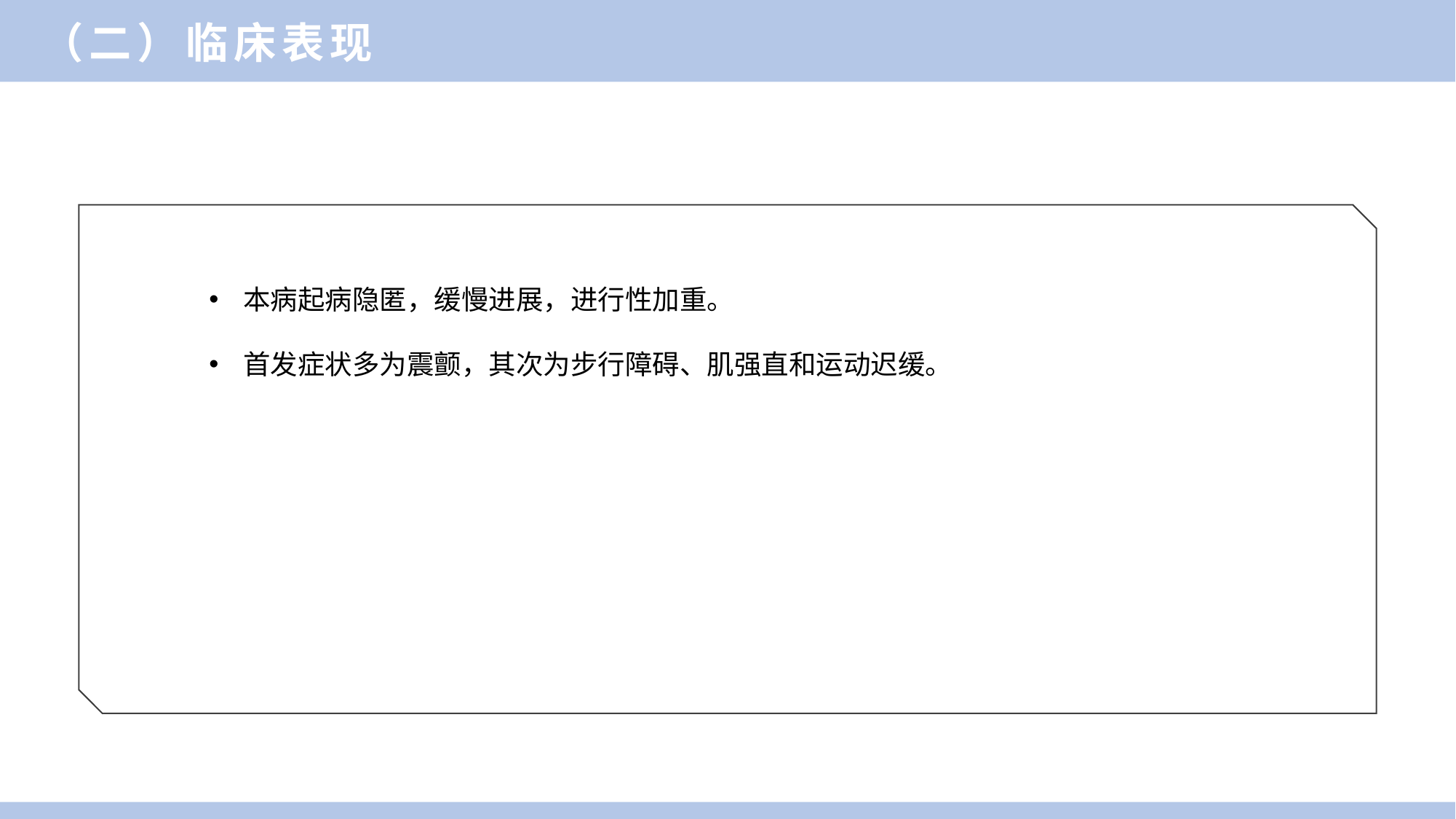

（二）临床表现

本病起病隐匿，缓慢进展，进行性加重。
首发症状多为震颤，其次为步行障碍、肌强直和运动迟缓。